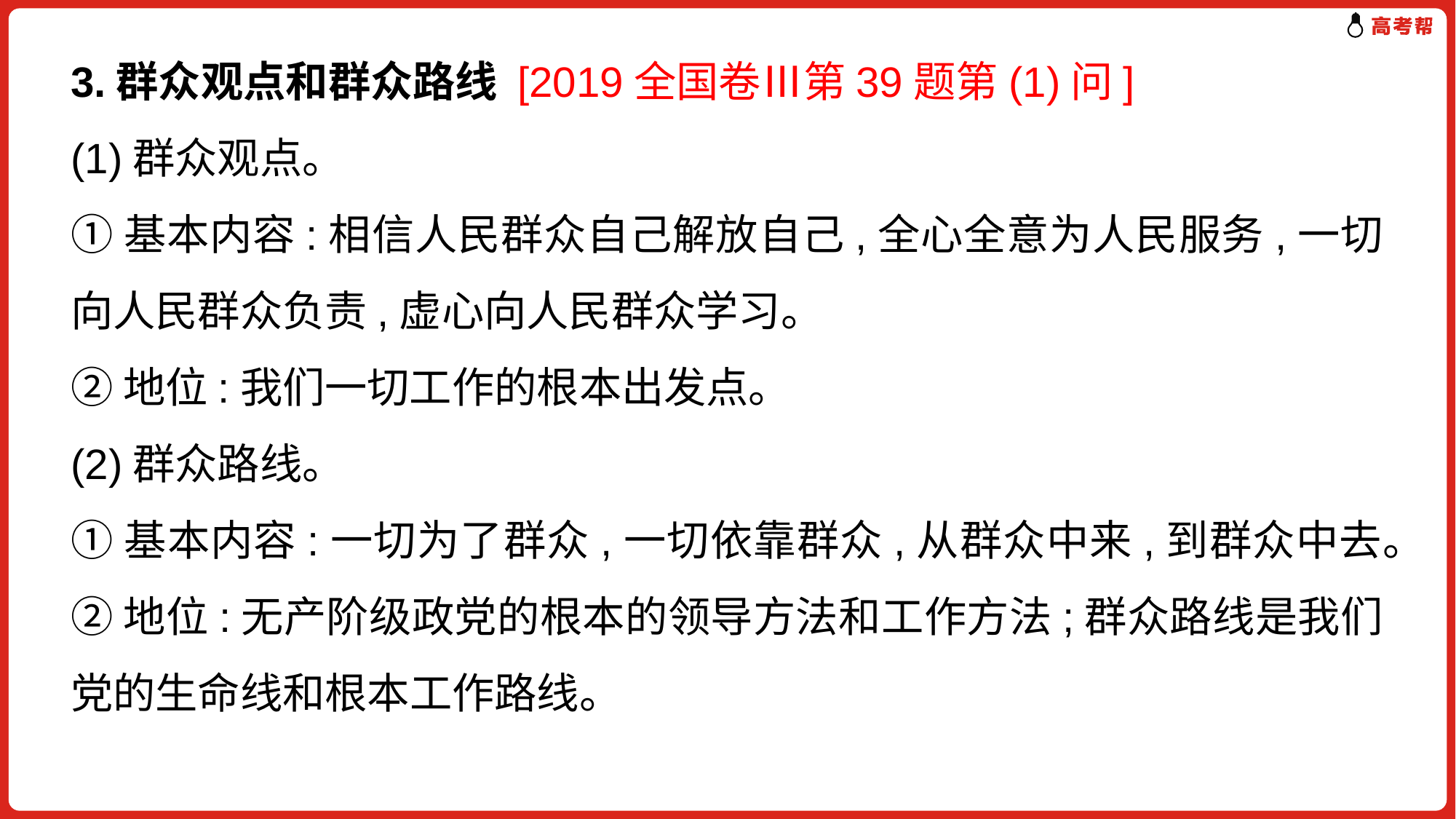

3.群众观点和群众路线 [2019全国卷Ⅲ第39题第(1)问]
(1)群众观点。
①基本内容:相信人民群众自己解放自己,全心全意为人民服务,一切向人民群众负责,虚心向人民群众学习。
②地位:我们一切工作的根本出发点。
(2)群众路线。
①基本内容:一切为了群众,一切依靠群众,从群众中来,到群众中去。
②地位:无产阶级政党的根本的领导方法和工作方法;群众路线是我们党的生命线和根本工作路线。